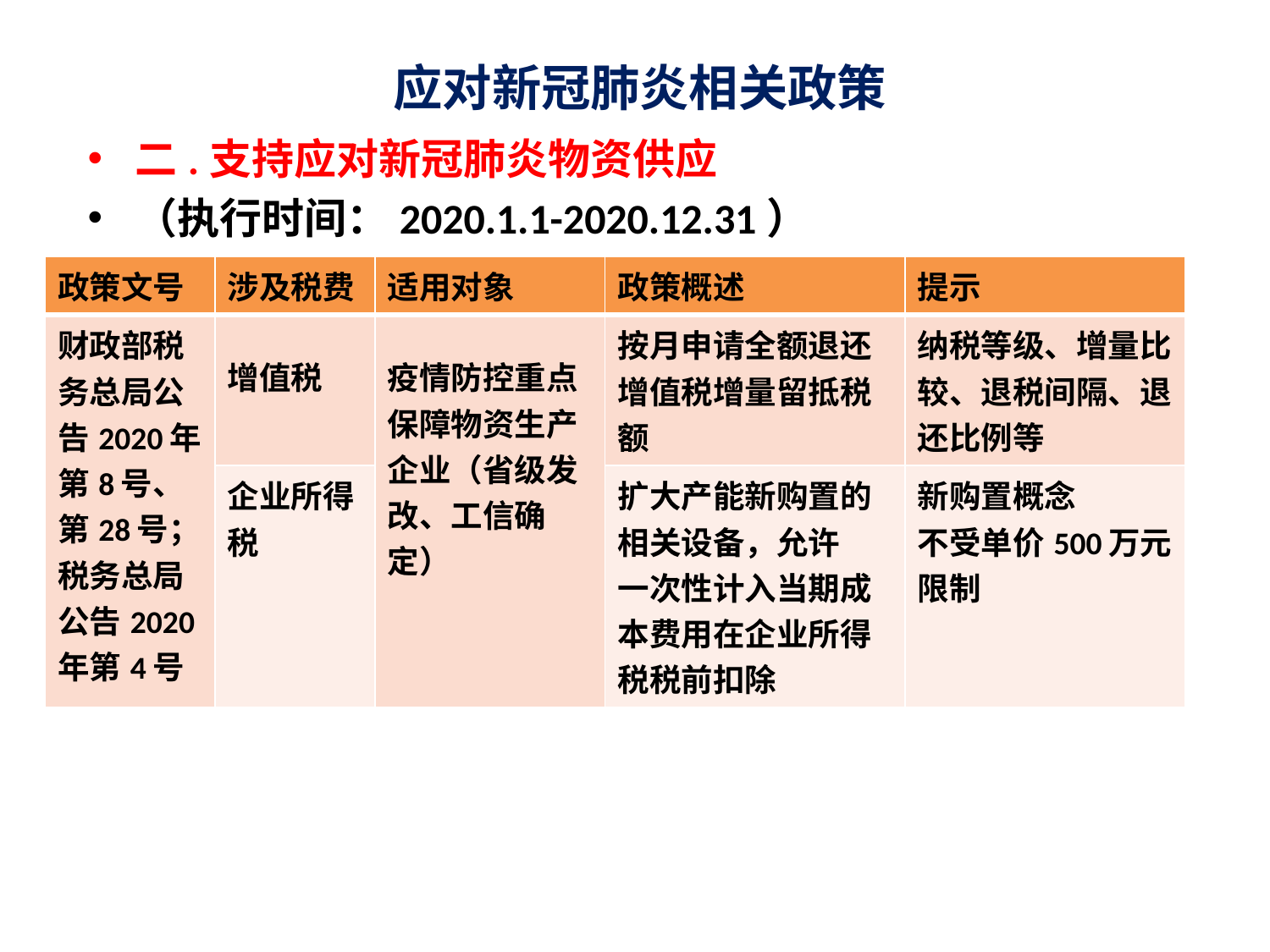

# 应对新冠肺炎相关政策
二.支持应对新冠肺炎物资供应
（执行时间：2020.1.1-2020.12.31）

| 政策文号 | 涉及税费 | 适用对象 | 政策概述 | 提示 |
| --- | --- | --- | --- | --- |
| 财政部税务总局公告2020年第8号、第28号；税务总局公告2020年第4号 | 增值税 | 疫情防控重点保障物资生产企业（省级发改、工信确定） | 按月申请全额退还增值税增量留抵税额 | 纳税等级、增量比较、退税间隔、退还比例等 |
|  | 企业所得税 |  | 扩大产能新购置的相关设备，允许 一次性计入当期成本费用在企业所得税税前扣除 | 新购置概念 不受单价500万元限制 |